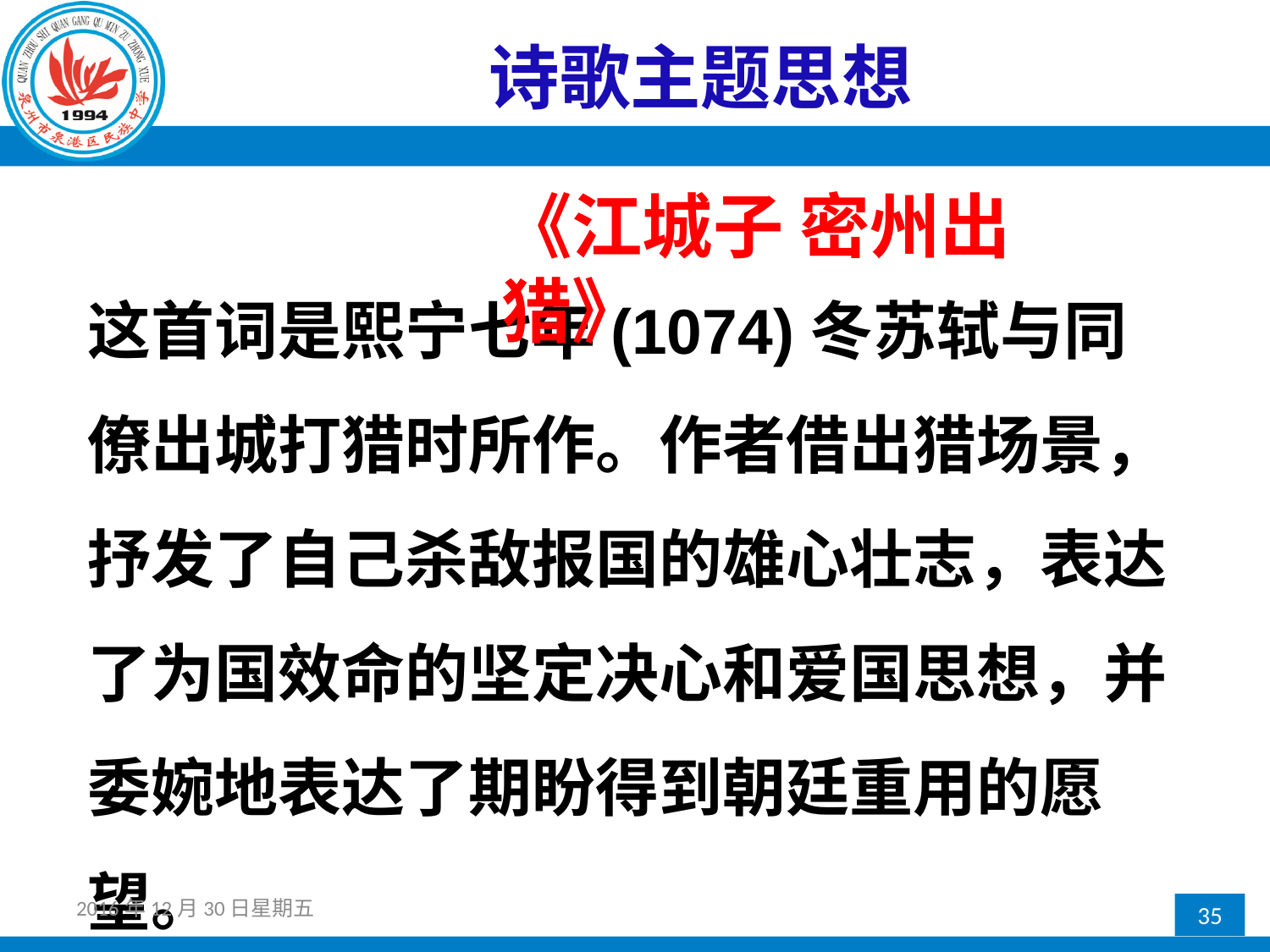

# 诗歌主题思想
《江城子 密州出猎》
这首词是熙宁七年(1074)冬苏轼与同僚出城打猎时所作。作者借出猎场景，抒发了自己杀敌报国的雄心壮志，表达了为国效命的坚定决心和爱国思想，并委婉地表达了期盼得到朝廷重用的愿望。
2016年12月30日星期五